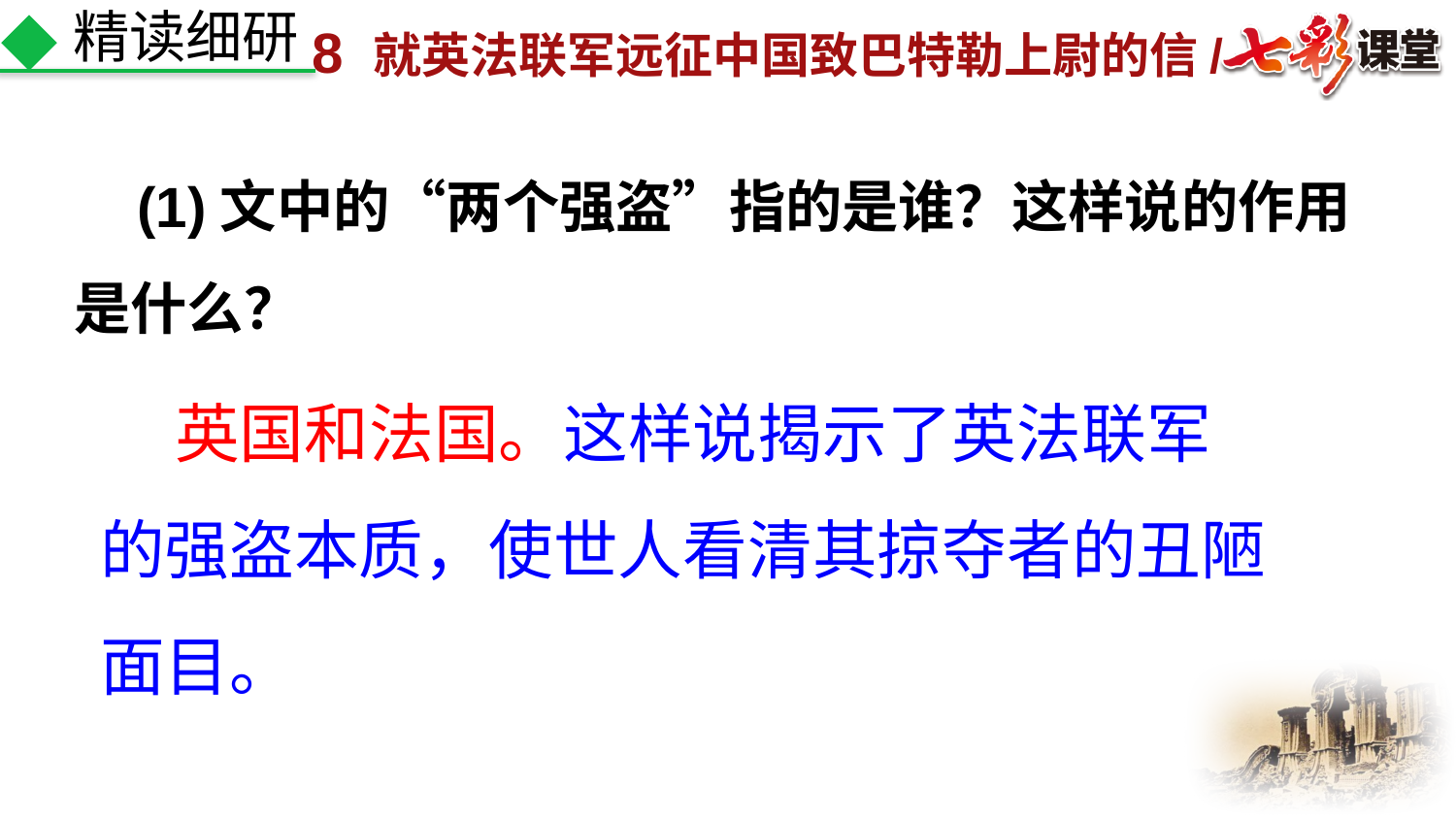

精读细研

    (1)文中的“两个强盗”指的是谁？这样说的作用是什么？
    英国和法国。这样说揭示了英法联军的强盗本质，使世人看清其掠夺者的丑陋面目。